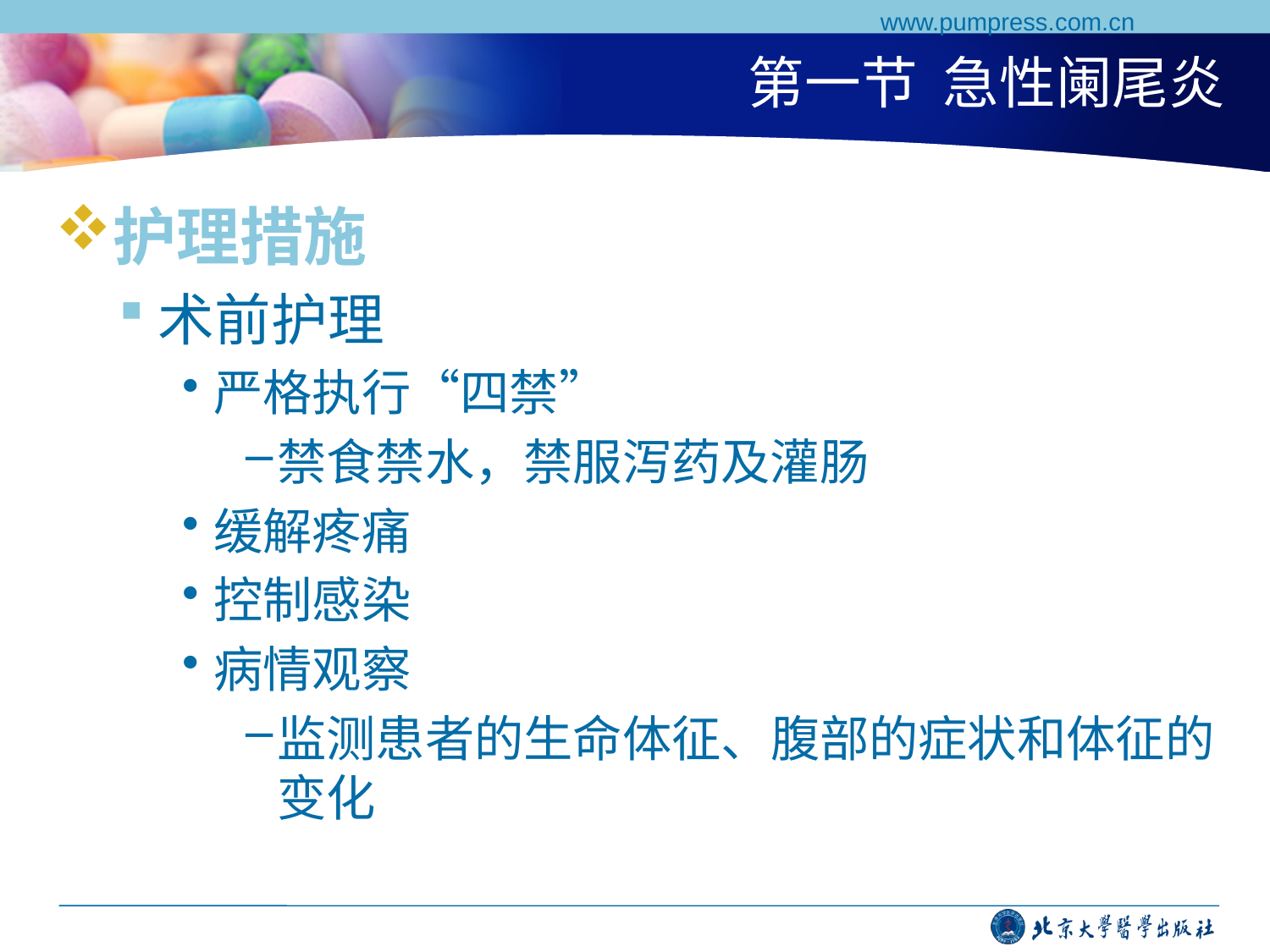

www.pumpress.com.cn
# 第一节  急性阑尾炎
护理措施
术前护理
严格执行“四禁”
禁食禁水，禁服泻药及灌肠
缓解疼痛
控制感染
病情观察
监测患者的生命体征、腹部的症状和体征的变化